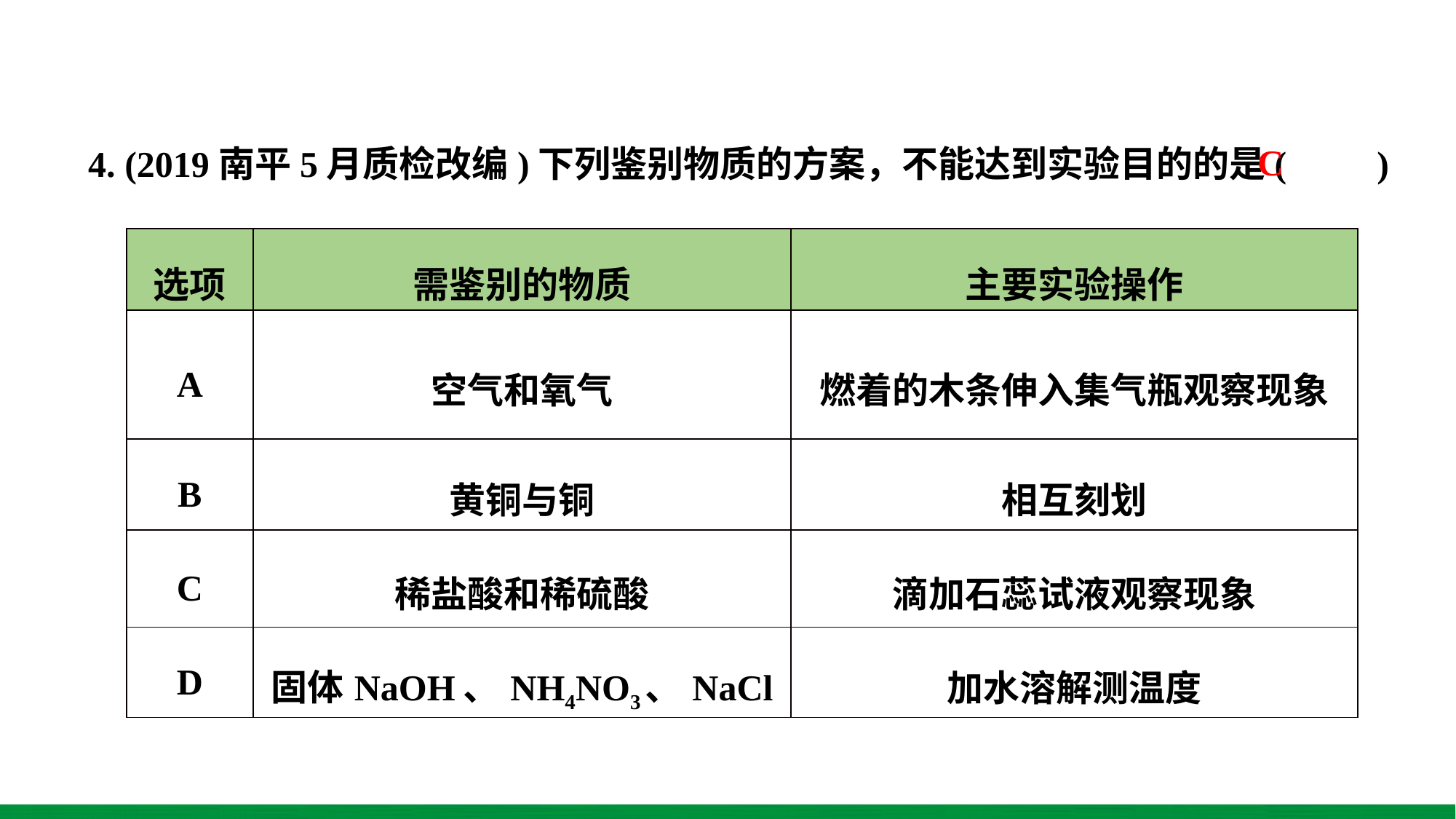

4. (2019南平5月质检改编)下列鉴别物质的方案，不能达到实验目的的是(　　)
C
| 选项 | 需鉴别的物质 | 主要实验操作 |
| --- | --- | --- |
| A | 空气和氧气 | 燃着的木条伸入集气瓶观察现象 |
| B | 黄铜与铜 | 相互刻划 |
| C | 稀盐酸和稀硫酸 | 滴加石蕊试液观察现象 |
| D | 固体NaOH、NH4NO3、NaCl | 加水溶解测温度 |